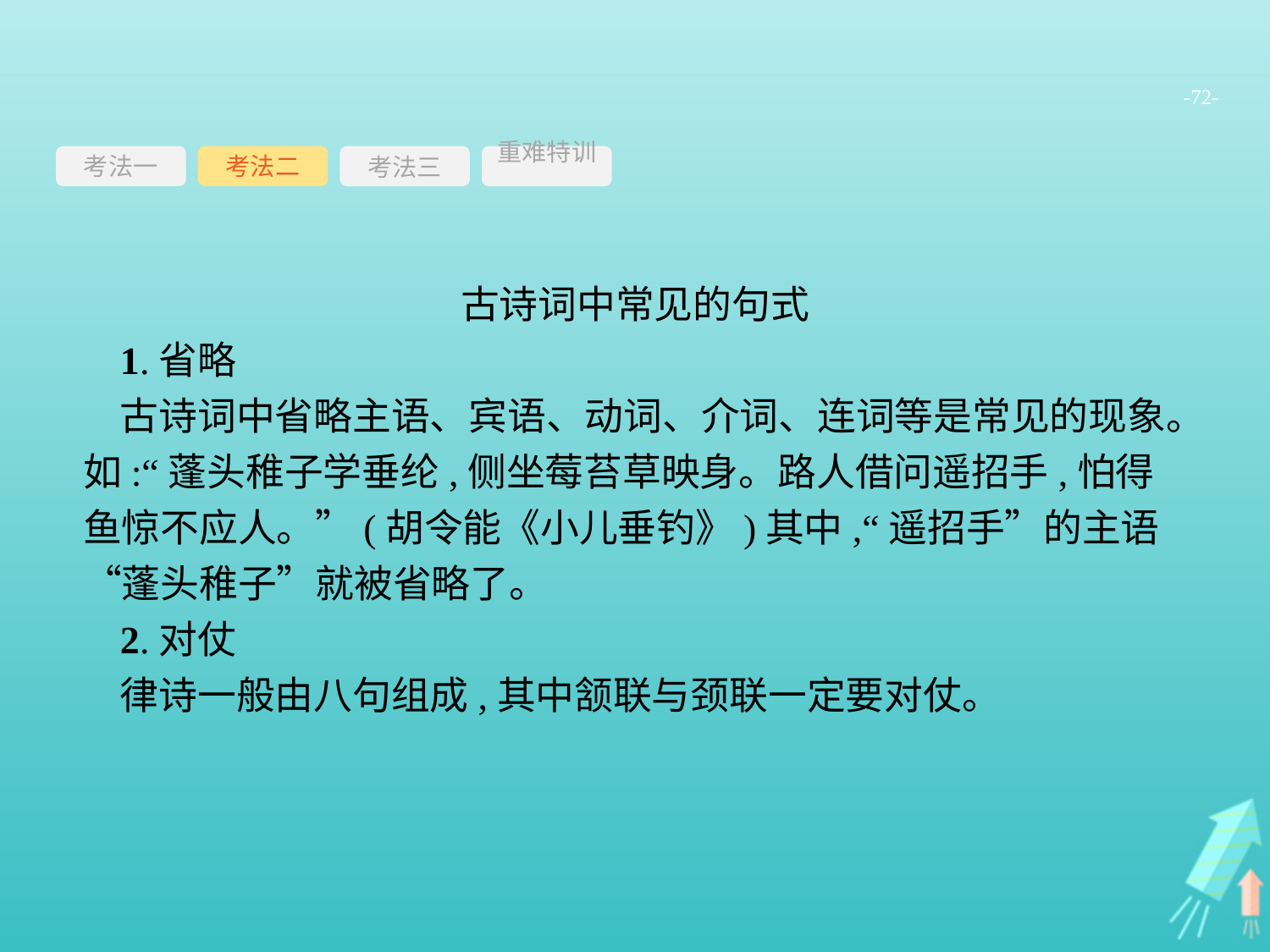

-72-
考法一
考法三
重难特训
考法二
古诗词中常见的句式
1.省略
古诗词中省略主语、宾语、动词、介词、连词等是常见的现象。如:“蓬头稚子学垂纶,侧坐莓苔草映身。路人借问遥招手,怕得鱼惊不应人。”(胡令能《小儿垂钓》)其中,“遥招手”的主语“蓬头稚子”就被省略了。
2.对仗
律诗一般由八句组成,其中颔联与颈联一定要对仗。